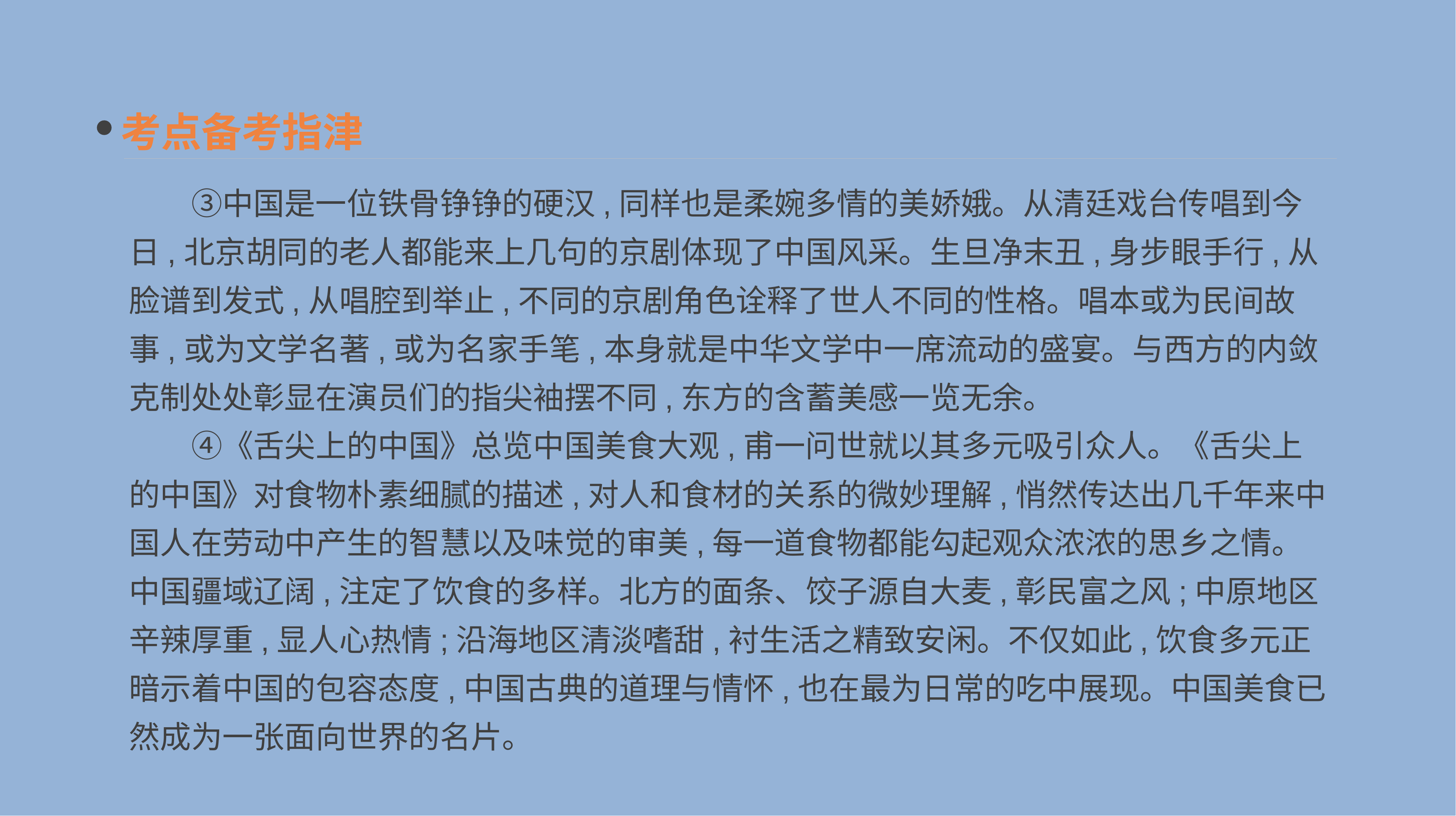

考点备考指津

　　③中国是一位铁骨铮铮的硬汉,同样也是柔婉多情的美娇娥。从清廷戏台传唱到今日,北京胡同的老人都能来上几句的京剧体现了中国风采。生旦净末丑,身步眼手行,从脸谱到发式,从唱腔到举止,不同的京剧角色诠释了世人不同的性格。唱本或为民间故事,或为文学名著,或为名家手笔,本身就是中华文学中一席流动的盛宴。与西方的内敛克制处处彰显在演员们的指尖袖摆不同,东方的含蓄美感一览无余。
　　④《舌尖上的中国》总览中国美食大观,甫一问世就以其多元吸引众人。《舌尖上的中国》对食物朴素细腻的描述,对人和食材的关系的微妙理解,悄然传达出几千年来中国人在劳动中产生的智慧以及味觉的审美,每一道食物都能勾起观众浓浓的思乡之情。中国疆域辽阔,注定了饮食的多样。北方的面条、饺子源自大麦,彰民富之风;中原地区辛辣厚重,显人心热情;沿海地区清淡嗜甜,衬生活之精致安闲。不仅如此,饮食多元正暗示着中国的包容态度,中国古典的道理与情怀,也在最为日常的吃中展现。中国美食已然成为一张面向世界的名片。